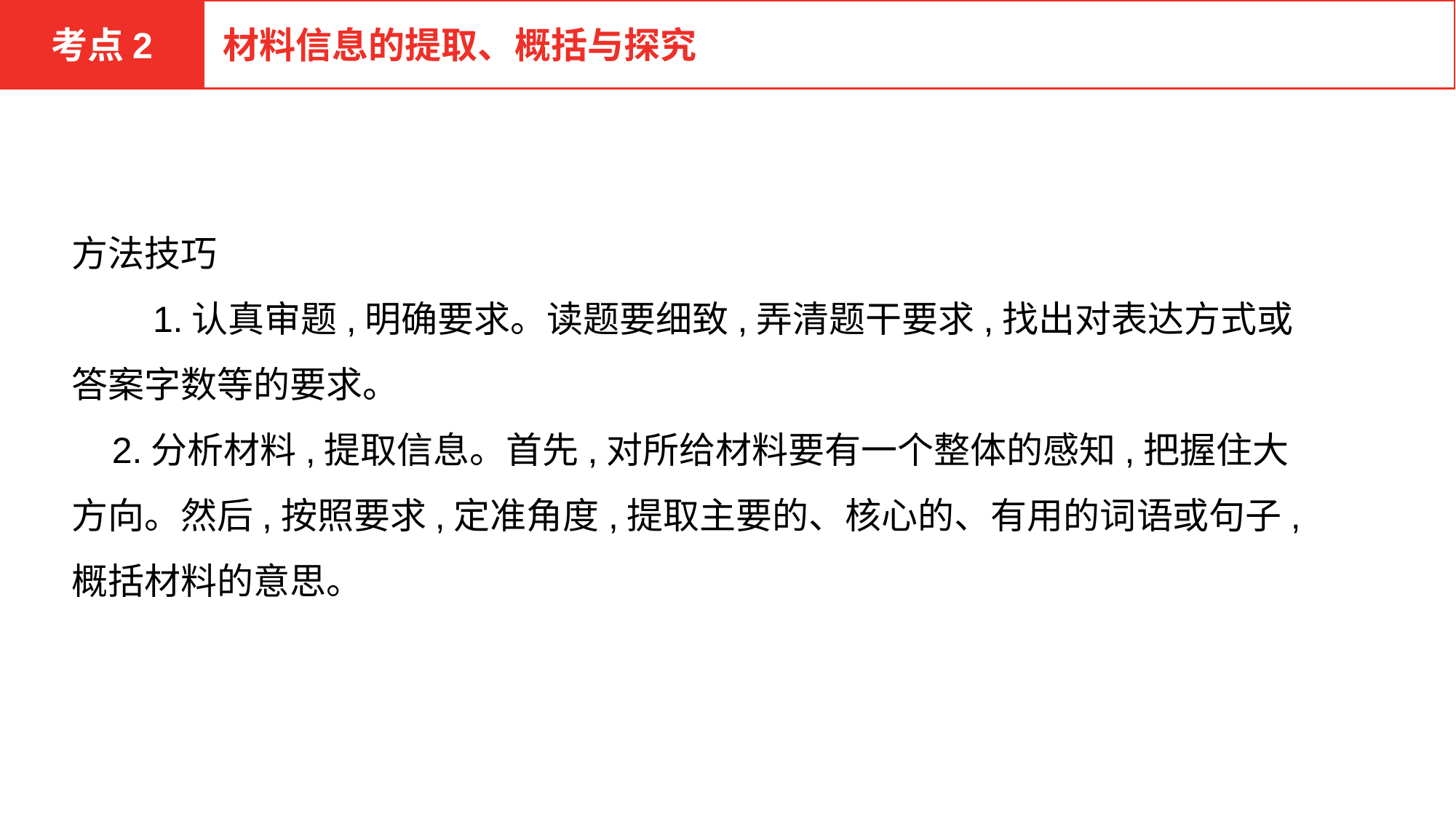

考点2
材料信息的提取、概括与探究
方法技巧
　　1.认真审题,明确要求。读题要细致,弄清题干要求,找出对表达方式或答案字数等的要求。
    2.分析材料,提取信息。首先,对所给材料要有一个整体的感知,把握住大方向。然后,按照要求,定准角度,提取主要的、核心的、有用的词语或句子,概括材料的意思。